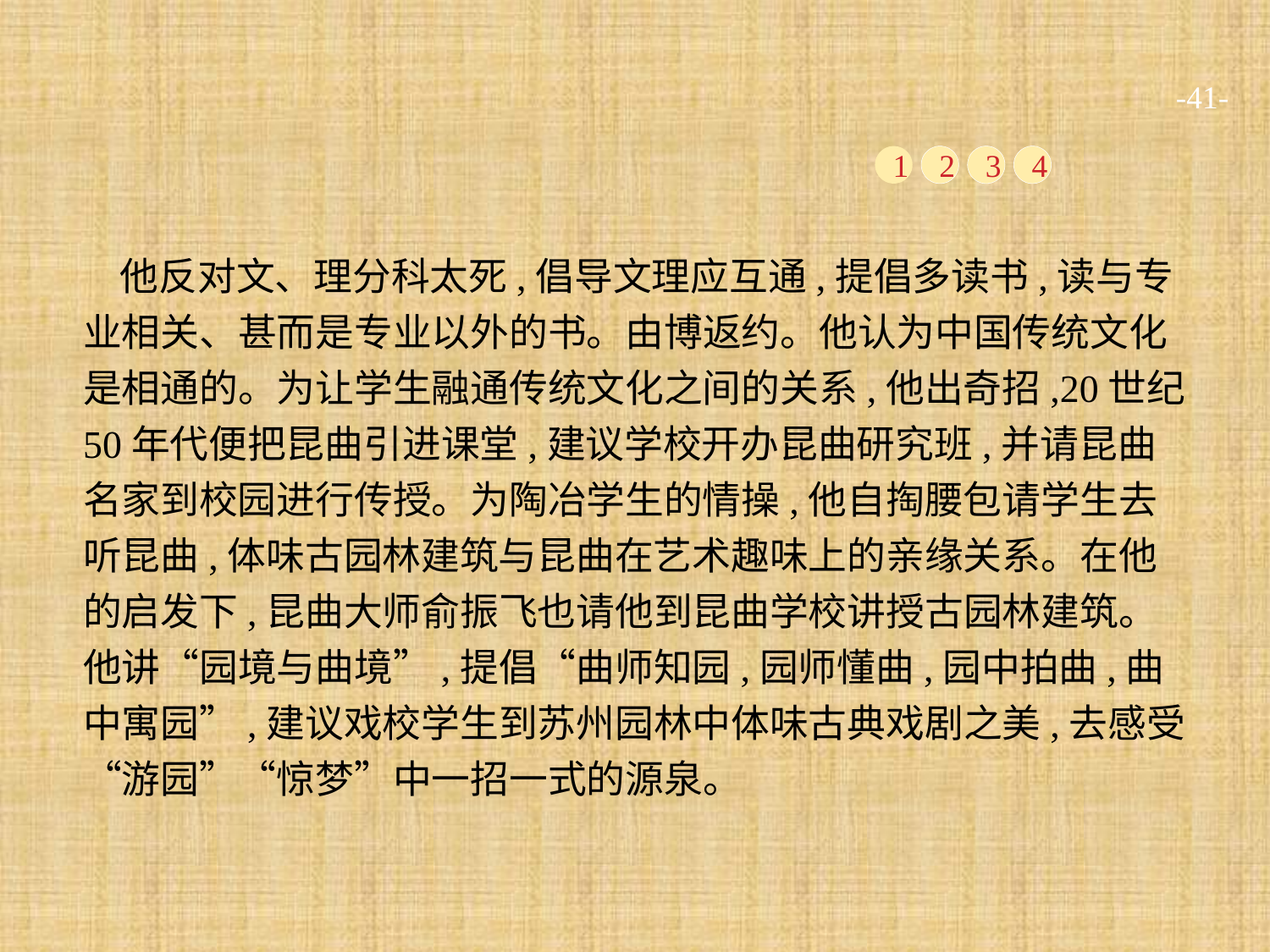

-41-
1
2
3
4
他反对文、理分科太死,倡导文理应互通,提倡多读书,读与专业相关、甚而是专业以外的书。由博返约。他认为中国传统文化是相通的。为让学生融通传统文化之间的关系,他出奇招,20世纪50年代便把昆曲引进课堂,建议学校开办昆曲研究班,并请昆曲名家到校园进行传授。为陶冶学生的情操,他自掏腰包请学生去听昆曲,体味古园林建筑与昆曲在艺术趣味上的亲缘关系。在他的启发下,昆曲大师俞振飞也请他到昆曲学校讲授古园林建筑。他讲“园境与曲境”,提倡“曲师知园,园师懂曲,园中拍曲,曲中寓园”,建议戏校学生到苏州园林中体味古典戏剧之美,去感受“游园”“惊梦”中一招一式的源泉。